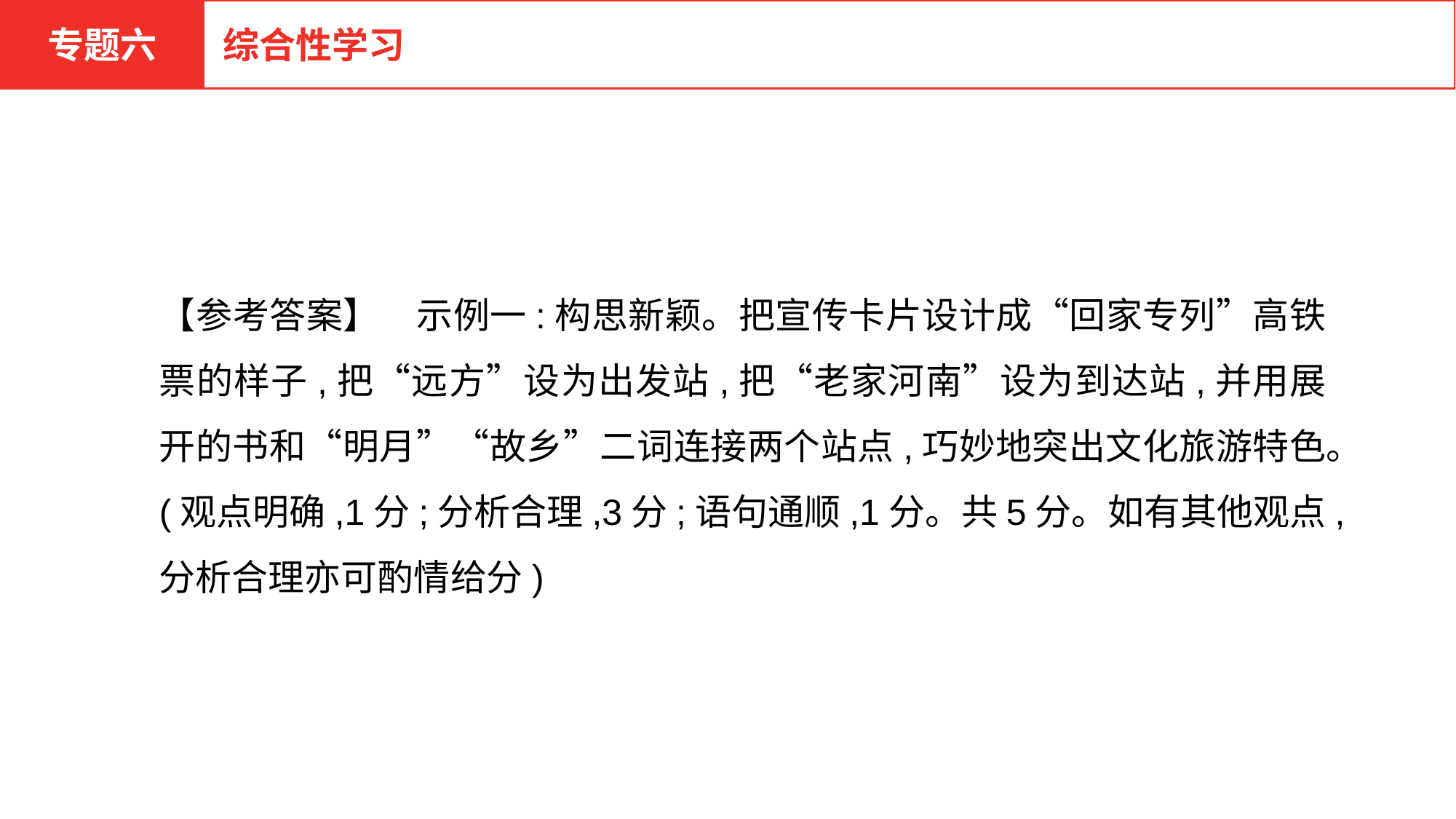

专题六
综合性学习
【参考答案】　示例一:构思新颖。把宣传卡片设计成“回家专列”高铁票的样子,把“远方”设为出发站,把“老家河南”设为到达站,并用展开的书和“明月”“故乡”二词连接两个站点,巧妙地突出文化旅游特色。
(观点明确,1分;分析合理,3分;语句通顺,1分。共5分。如有其他观点,分析合理亦可酌情给分)